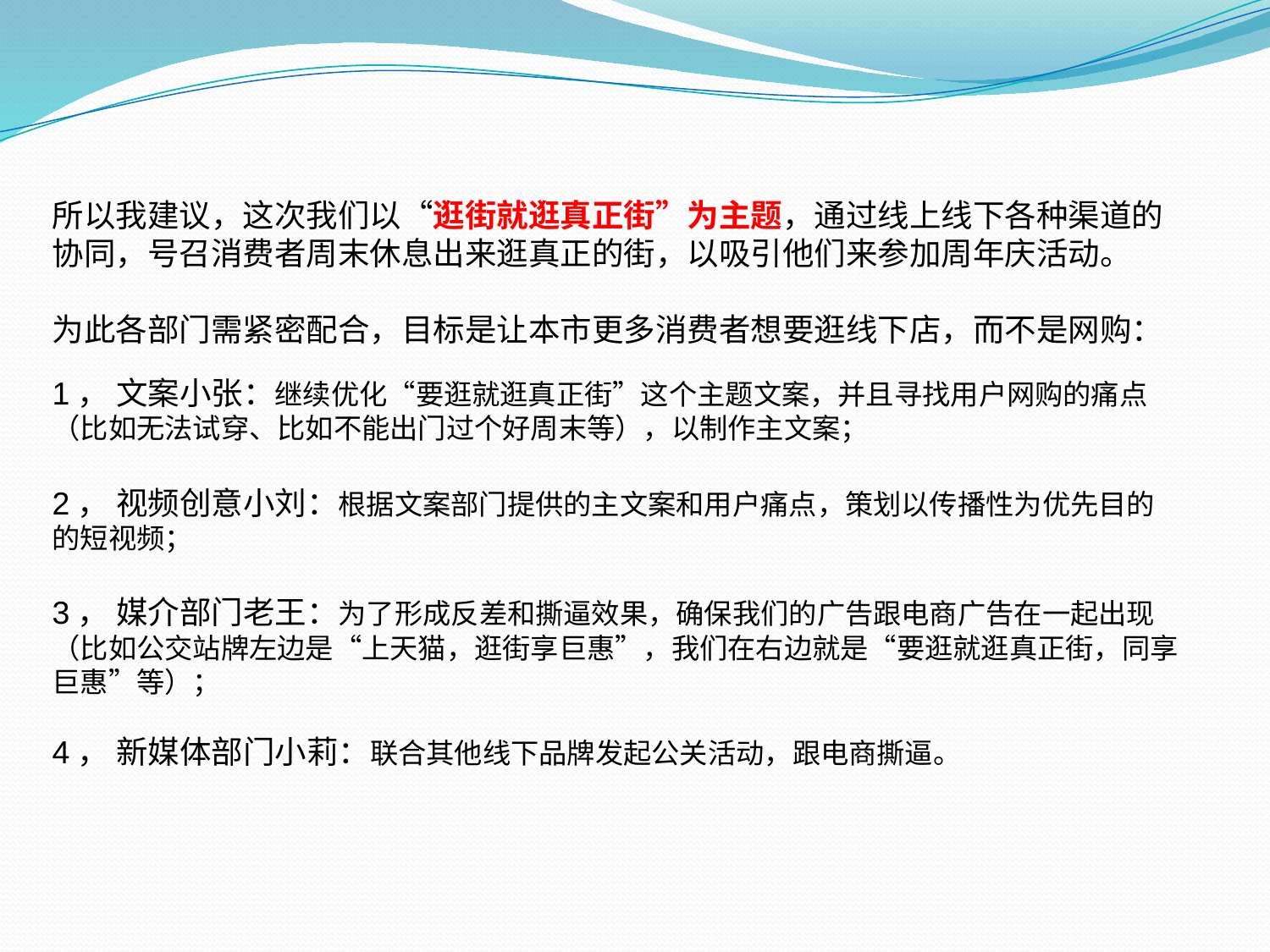

所以我建议，这次我们以“逛街就逛真正街”为主题，通过线上线下各种渠道的协同，号召消费者周末休息出来逛真正的街，以吸引他们来参加周年庆活动。

为此各部门需紧密配合，目标是让本市更多消费者想要逛线下店，而不是网购：

1， 文案小张：继续优化“要逛就逛真正街”这个主题文案，并且寻找用户网购的痛点（比如无法试穿、比如不能出门过个好周末等），以制作主文案；
2， 视频创意小刘：根据文案部门提供的主文案和用户痛点，策划以传播性为优先目的的短视频；
3， 媒介部门老王：为了形成反差和撕逼效果，确保我们的广告跟电商广告在一起出现（比如公交站牌左边是“上天猫，逛街享巨惠”，我们在右边就是“要逛就逛真正街，同享巨惠”等）；
4， 新媒体部门小莉：联合其他线下品牌发起公关活动，跟电商撕逼。